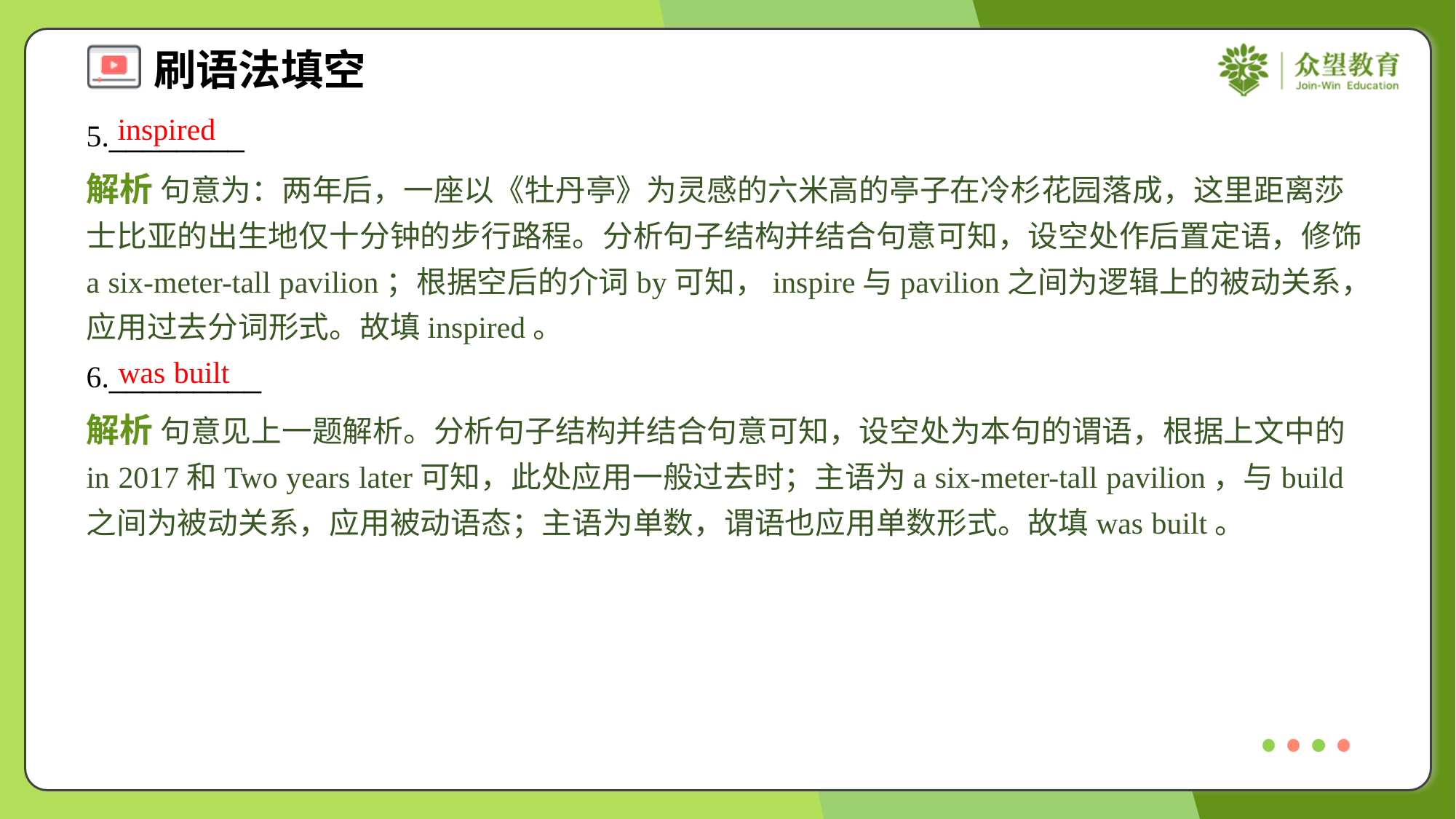

inspired
5.________
解析 句意为：两年后，一座以《牡丹亭》为灵感的六米高的亭子在冷杉花园落成，这里距离莎士比亚的出生地仅十分钟的步行路程。分析句子结构并结合句意可知，设空处作后置定语，修饰a six-meter-tall pavilion；根据空后的介词by可知，inspire与pavilion之间为逻辑上的被动关系，应用过去分词形式。故填inspired。
was built
6._________
解析 句意见上一题解析。分析句子结构并结合句意可知，设空处为本句的谓语，根据上文中的in 2017和Two years later可知，此处应用一般过去时；主语为a six-meter-tall pavilion，与build之间为被动关系，应用被动语态；主语为单数，谓语也应用单数形式。故填was built。